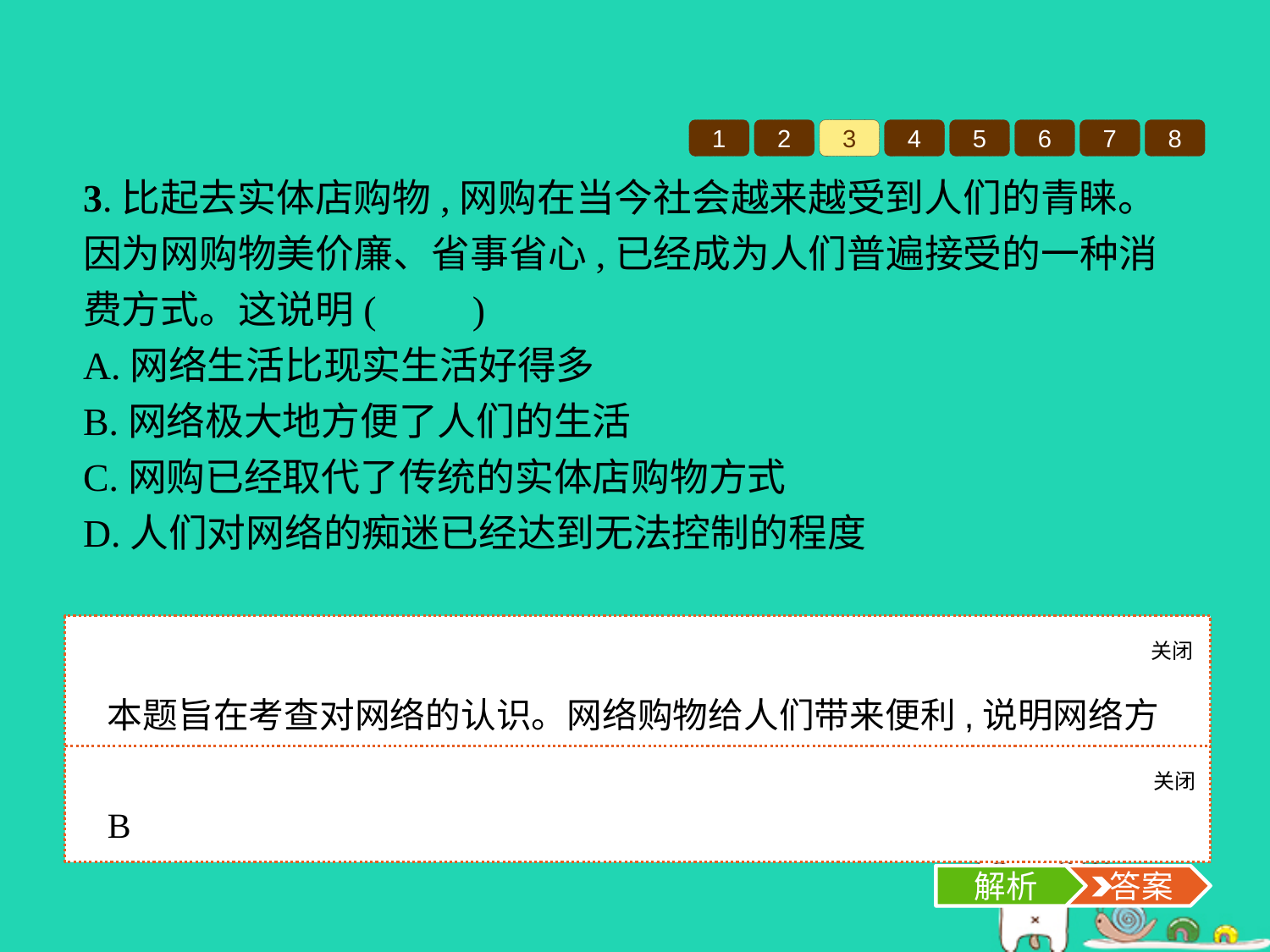

1
2
3
4
5
6
7
8
3.比起去实体店购物,网购在当今社会越来越受到人们的青睐。因为网购物美价廉、省事省心,已经成为人们普遍接受的一种消费方式。这说明(　　)
A.网络生活比现实生活好得多
B.网络极大地方便了人们的生活
C.网购已经取代了传统的实体店购物方式
D.人们对网络的痴迷已经达到无法控制的程度

关闭
解析

本题旨在考查对网络的认识。网络购物给人们带来便利,说明网络方便了人们的生活。故选B项。

关闭
解析
  答案

B
解析
  答案